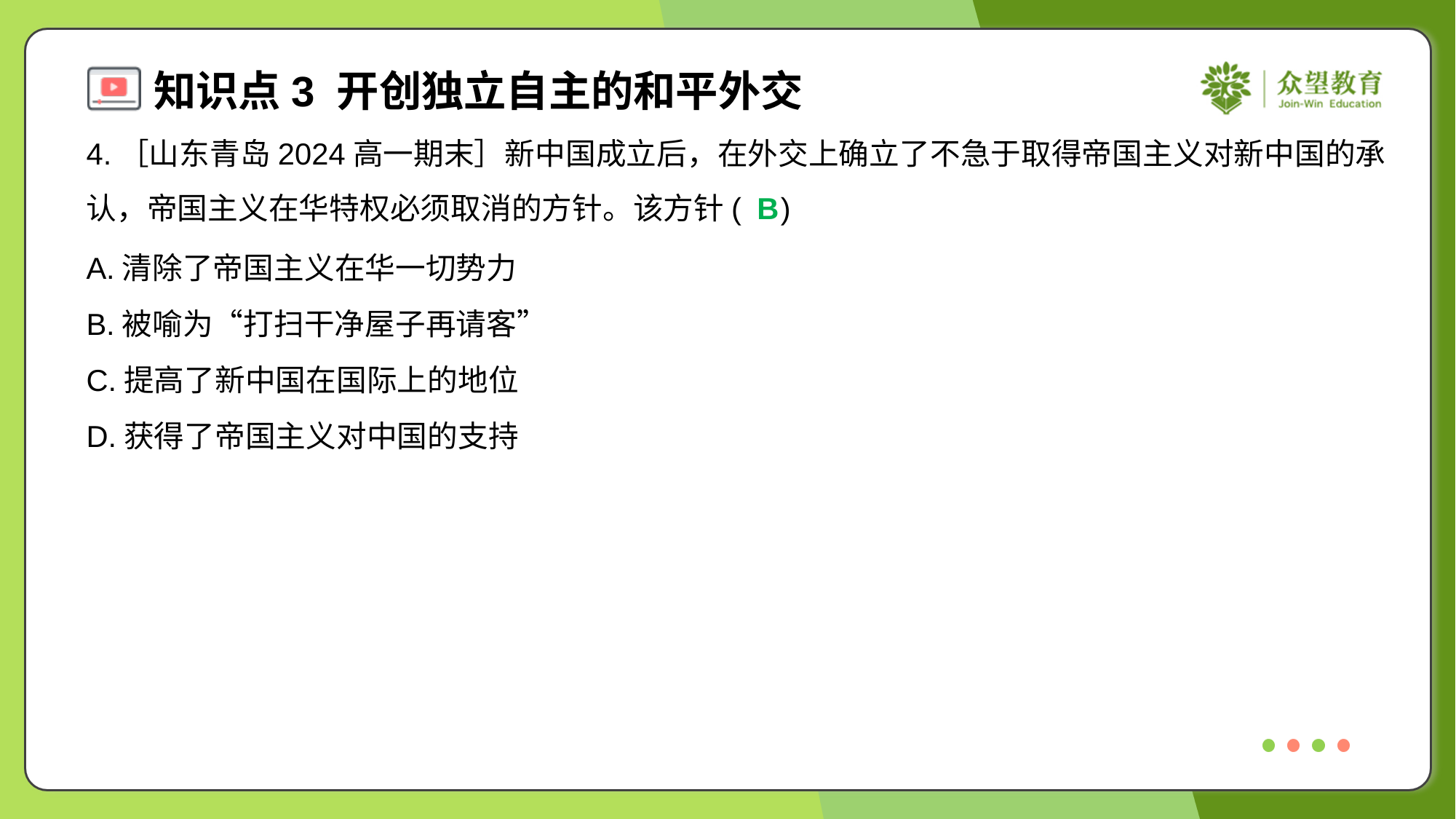

4.［山东青岛2024高一期末］新中国成立后，在外交上确立了不急于取得帝国主义对新中国的承
认，帝国主义在华特权必须取消的方针。该方针(     )
B
A.清除了帝国主义在华一切势力
B.被喻为“打扫干净屋子再请客”
C.提高了新中国在国际上的地位
D.获得了帝国主义对中国的支持